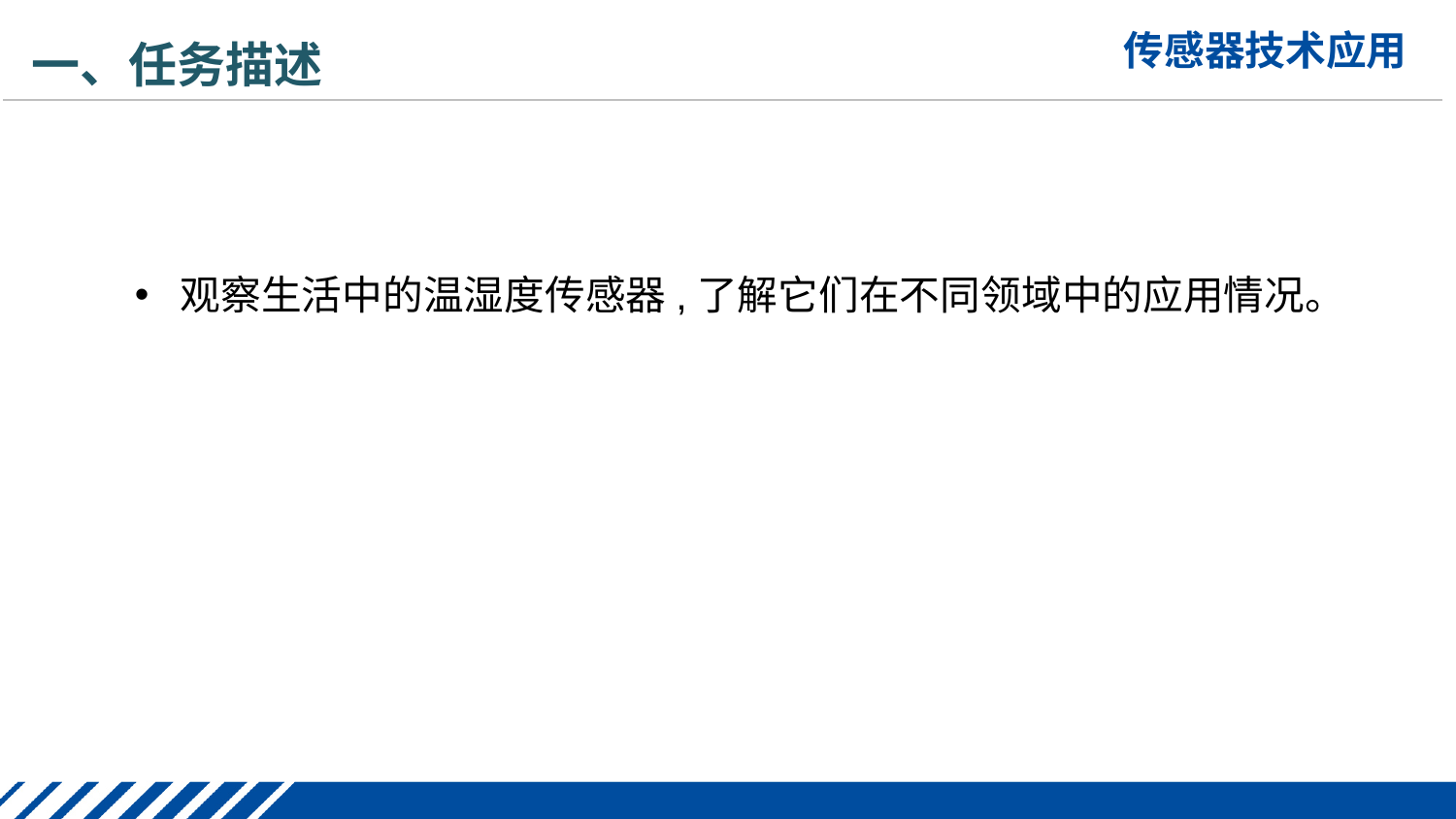

一、任务描述
观察生活中的温湿度传感器,了解它们在不同领域中的应用情况。